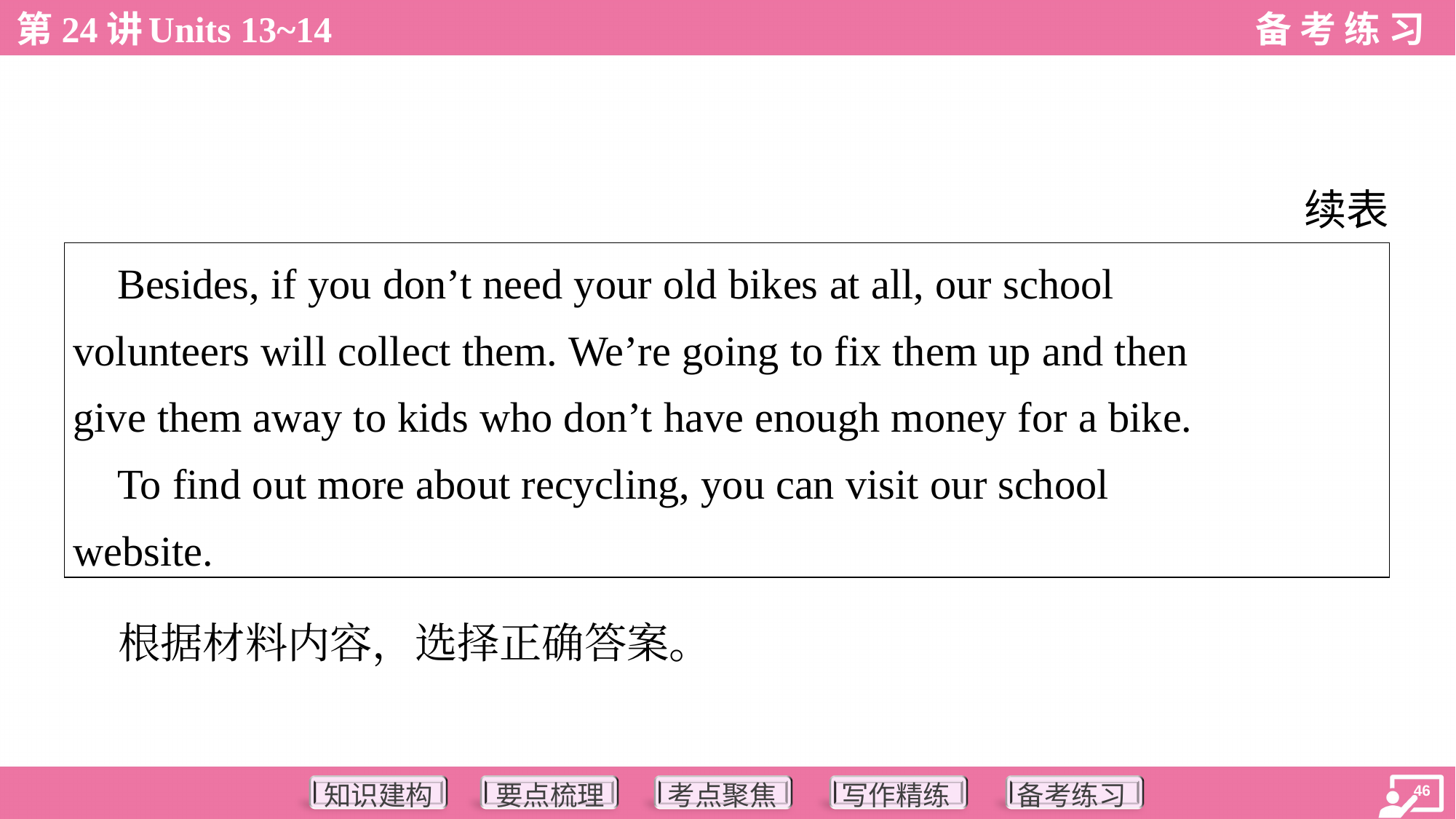

续表
| Besides, if you don’t need your old bikes at all, our school volunteers will collect them. We’re going to fix them up and then give them away to kids who don’t have enough money for a bike. To find out more about recycling, you can visit our school website. |
| --- |
    根据材料内容，选择正确答案。